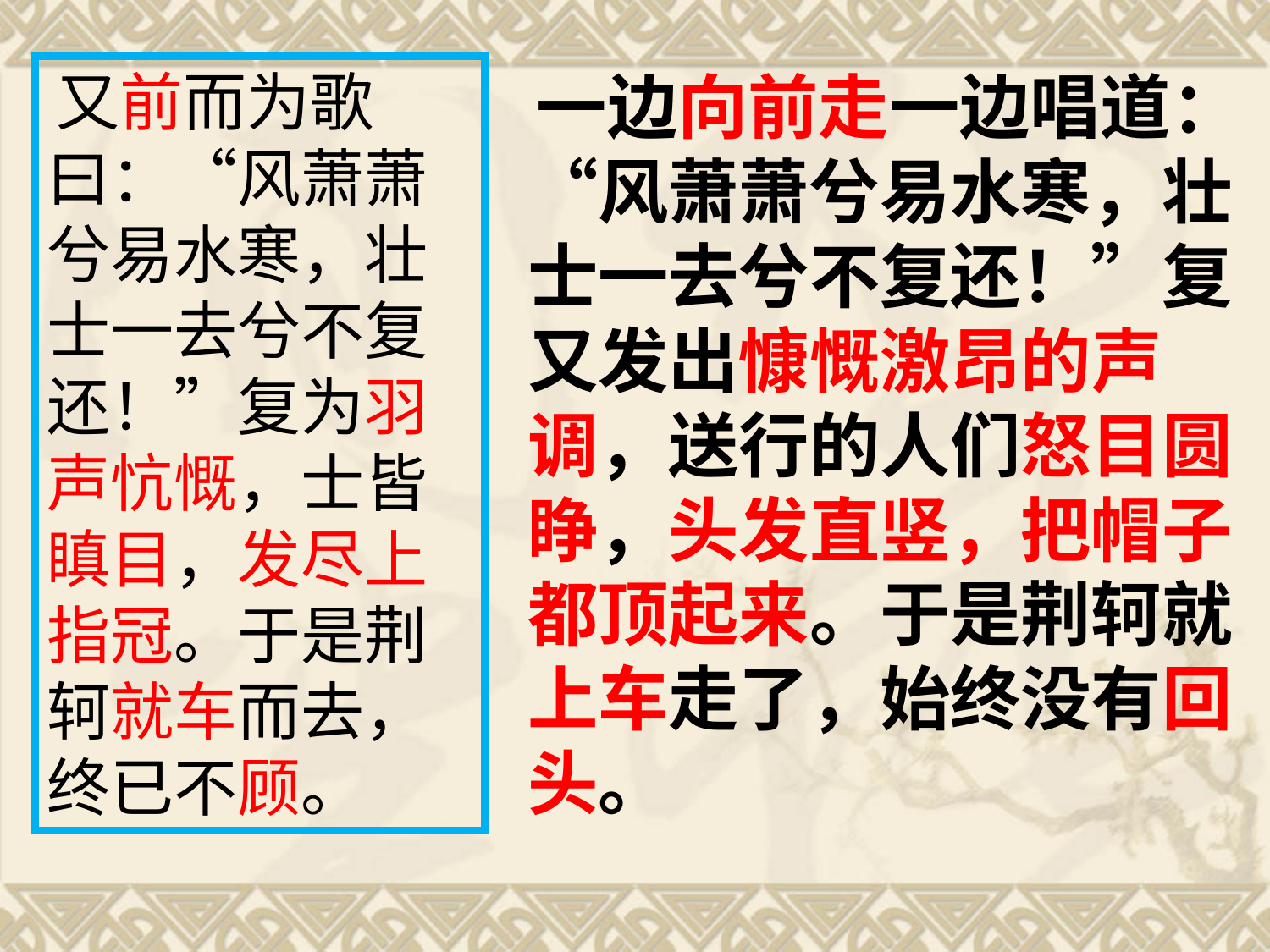

又前而为歌曰：“风萧萧兮易水寒，壮士一去兮不复还！”复为羽声忼慨，士皆瞋目，发尽上指冠。于是荆轲就车而去，终已不顾。
一边向前走一边唱道：“风萧萧兮易水寒，壮士一去兮不复还！”复又发出慷慨激昂的声调，送行的人们怒目圆睁，头发直竖，把帽子都顶起来。于是荆轲就上车走了，始终没有回头。